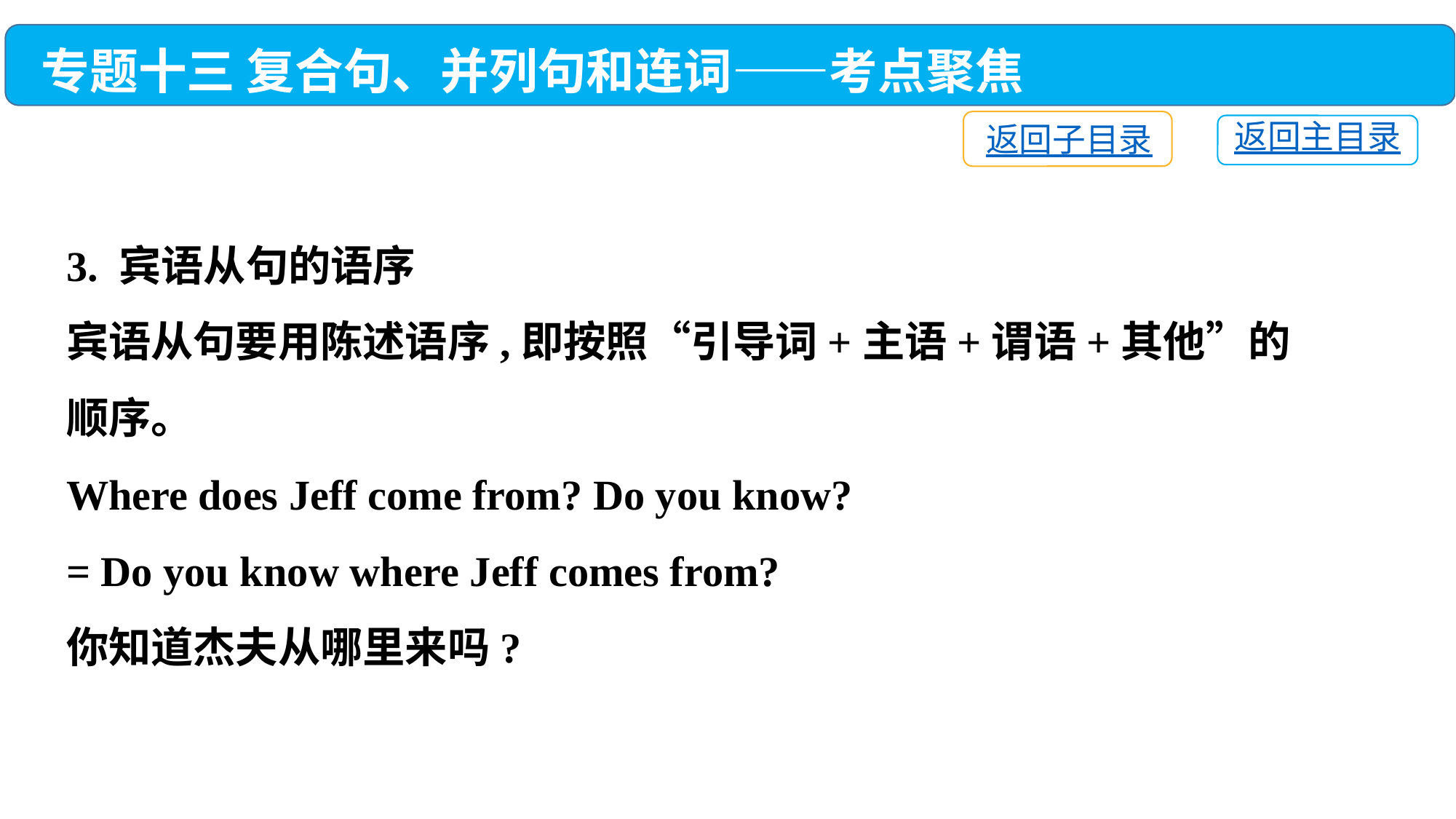

专题十三 复合句、并列句和连词——考点聚焦

返回子目录
返回主目录
3. 宾语从句的语序
宾语从句要用陈述语序,即按照“引导词+主语+谓语+其他”的顺序。
Where does Jeff come from? Do you know?
= Do you know where Jeff comes from?
你知道杰夫从哪里来吗?